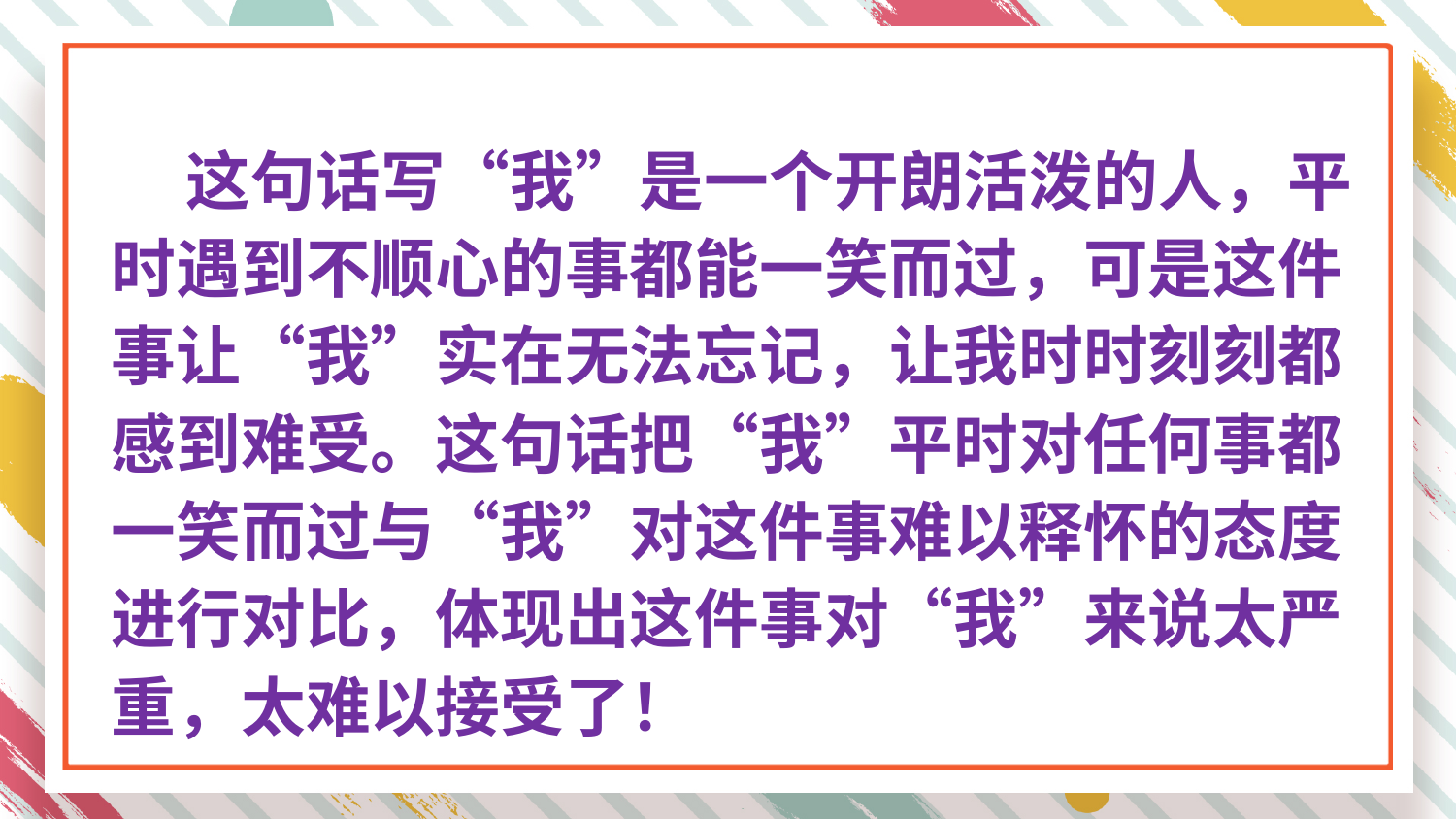

这句话写“我”是一个开朗活泼的人，平时遇到不顺心的事都能一笑而过，可是这件事让“我”实在无法忘记，让我时时刻刻都感到难受。这句话把“我”平时对任何事都一笑而过与“我”对这件事难以释怀的态度进行对比，体现出这件事对“我”来说太严重，太难以接受了！